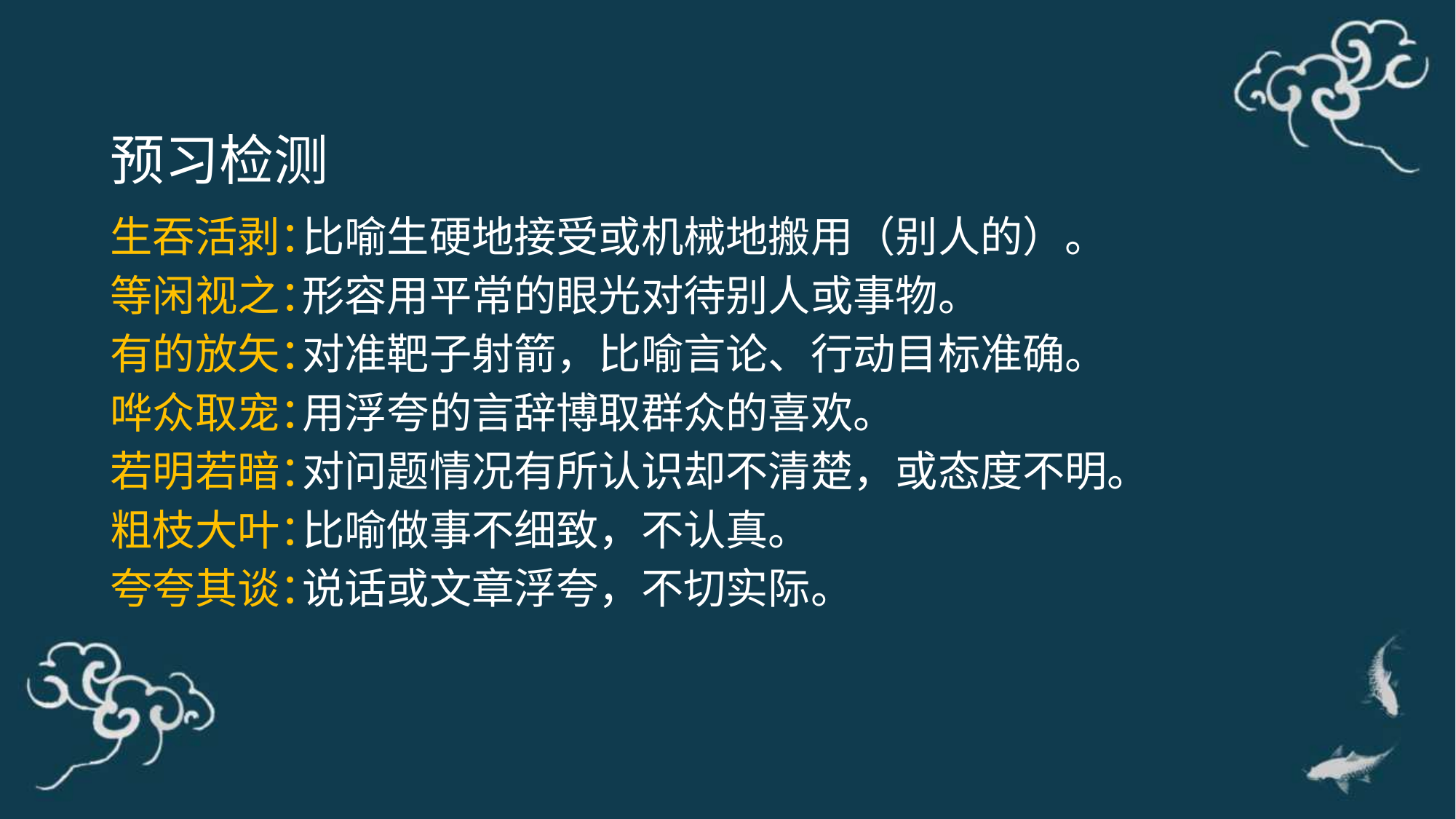

预习检测
生吞活剥：
等闲视之：
有的放矢：
哗众取宠：
若明若暗：
粗枝大叶：
夸夸其谈：
比喻生硬地接受或机械地搬用（别人的）。
形容用平常的眼光对待别人或事物。
对准靶子射箭，比喻言论、行动目标准确。
用浮夸的言辞博取群众的喜欢。
对问题情况有所认识却不清楚，或态度不明。
比喻做事不细致，不认真。
说话或文章浮夸，不切实际。